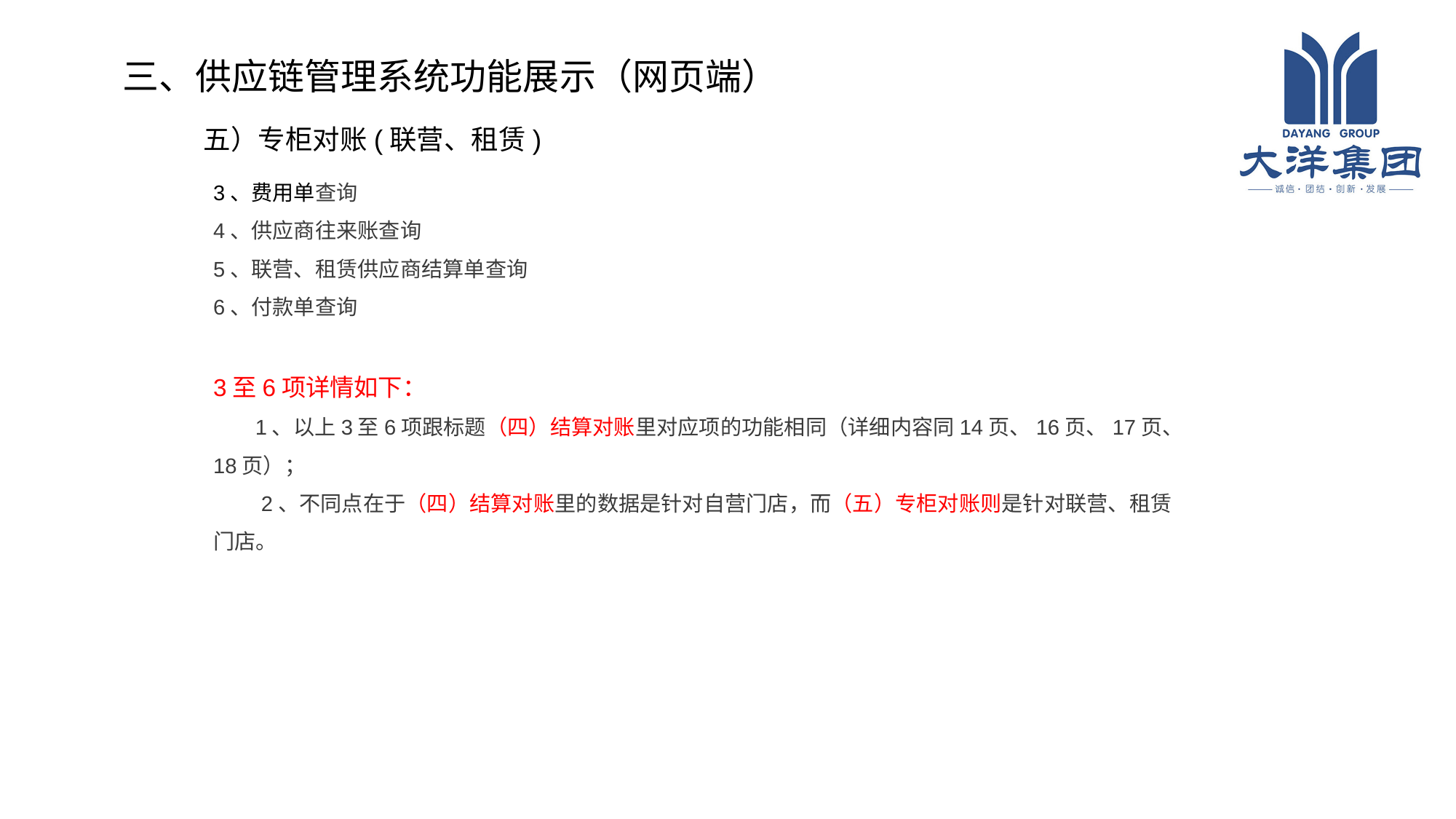

三、供应链管理系统功能展示（网页端）
五）专柜对账(联营、租赁)
3、费用单查询
4、供应商往来账查询
5、联营、租赁供应商结算单查询
6、付款单查询

3至6项详情如下：
       1、以上3至6项跟标题（四）结算对账里对应项的功能相同（详细内容同14页、16页、17页、18页）；
        2、不同点在于（四）结算对账里的数据是针对自营门店，而（五）专柜对账则是针对联营、租赁门店。